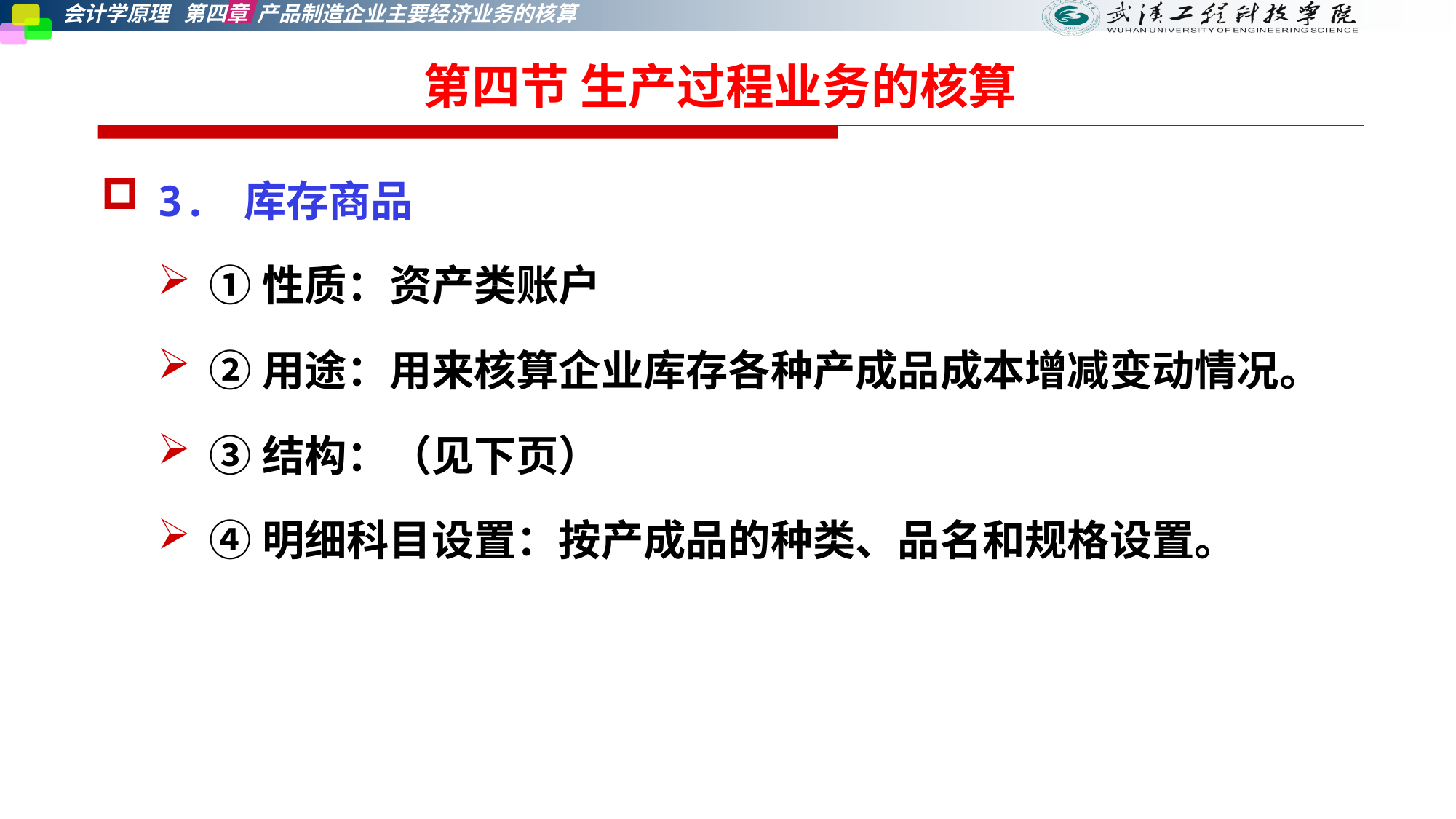

第四节 生产过程业务的核算
3. 库存商品
①性质：资产类账户
②用途：用来核算企业库存各种产成品成本增减变动情况。
③结构：（见下页）
④明细科目设置：按产成品的种类、品名和规格设置。